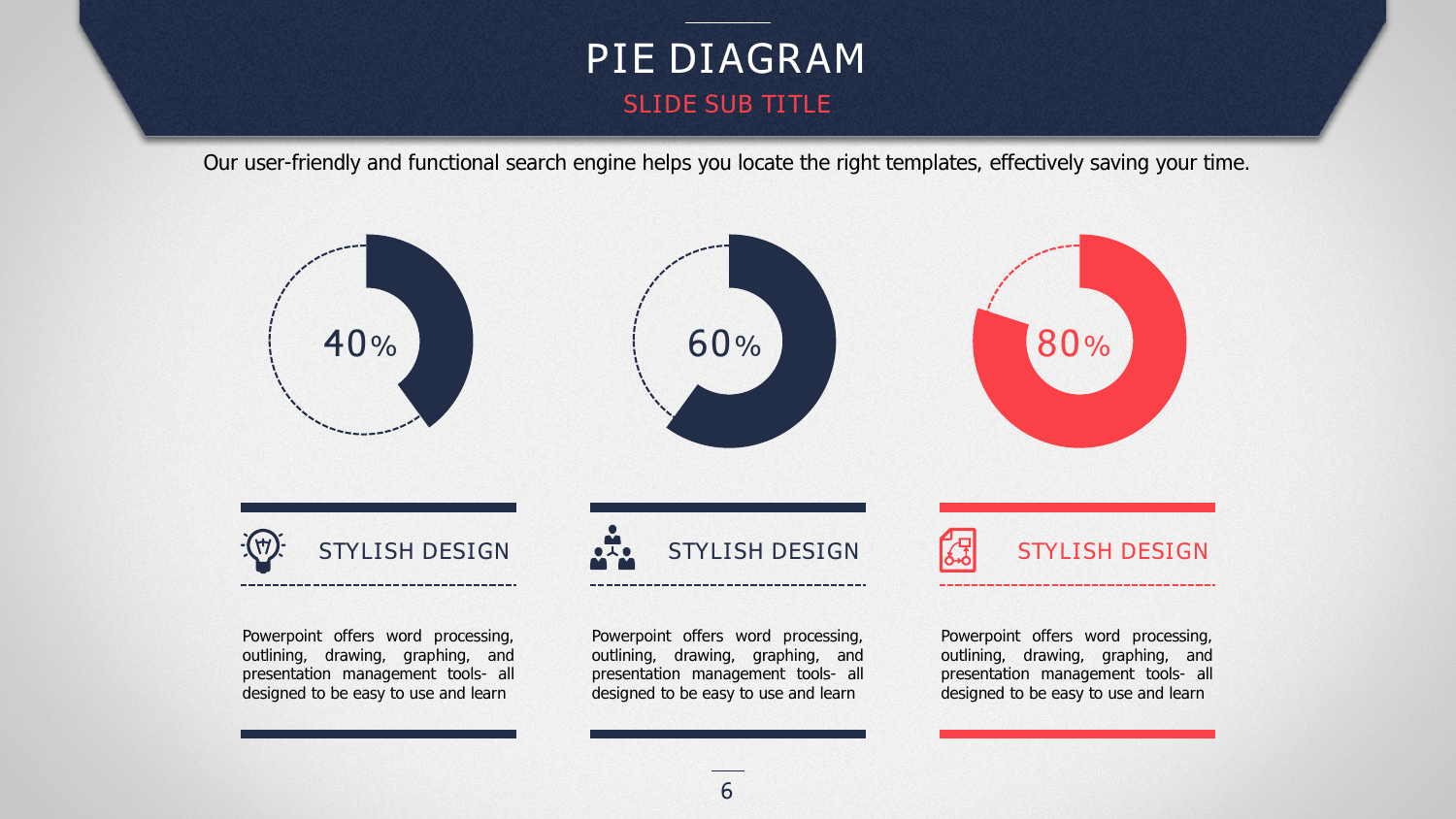

PIE DIAGRAM
SLIDE SUB TITLE
Our user-friendly and functional search engine helps you locate the right templates, effectively saving your time.

### Chart

| Category | 판매 |
|---|---|
| value01 | 40.0 |
| value02 | 60.0 |

### Chart

| Category | 판매 |
|---|---|
| value01 | 60.0 |
| value02 | 40.0 |

### Chart

| Category | 판매 |
|---|---|
| value01 | 80.0 |
| value02 | 20.0 |

40%
60%
80%

STYLISH DESIGN
Powerpoint offers word processing, outlining, drawing, graphing, and presentation management tools- all designed to be easy to use and learn

STYLISH DESIGN
Powerpoint offers word processing, outlining, drawing, graphing, and presentation management tools- all designed to be easy to use and learn

STYLISH DESIGN
Powerpoint offers word processing, outlining, drawing, graphing, and presentation management tools- all designed to be easy to use and learn
6